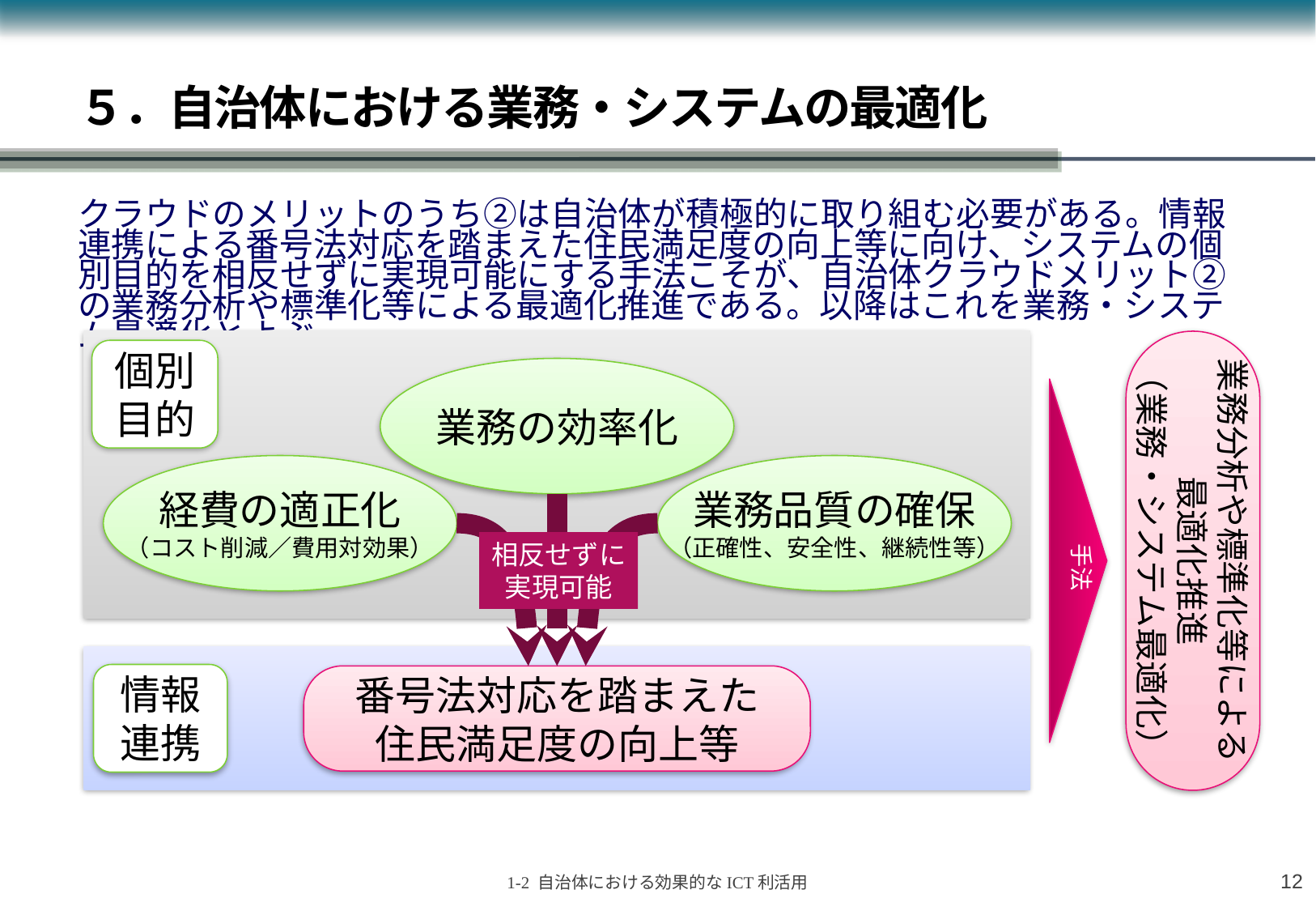

# ５．自治体における業務・システムの最適化
クラウドのメリットのうち②は自治体が積極的に取り組む必要がある。情報連携による番号法対応を踏まえた住民満足度の向上等に向け、システムの個別目的を相反せずに実現可能にする手法こそが、自治体クラウドメリット②の業務分析や標準化等による最適化推進である。以降はこれを業務・システム最適化とよぶ。

業務分析や標準化等による
最適化推進
（業務・システム最適化）
個別目的
業務の効率化
経費の適正化
（コスト削減／費用対効果）
業務品質の確保
（正確性、安全性、継続性等）
手法

相反せずに
実現可能

情報連携
番号法対応を踏まえた
住民満足度の向上等

12
1-2 自治体における効果的なICT利活用